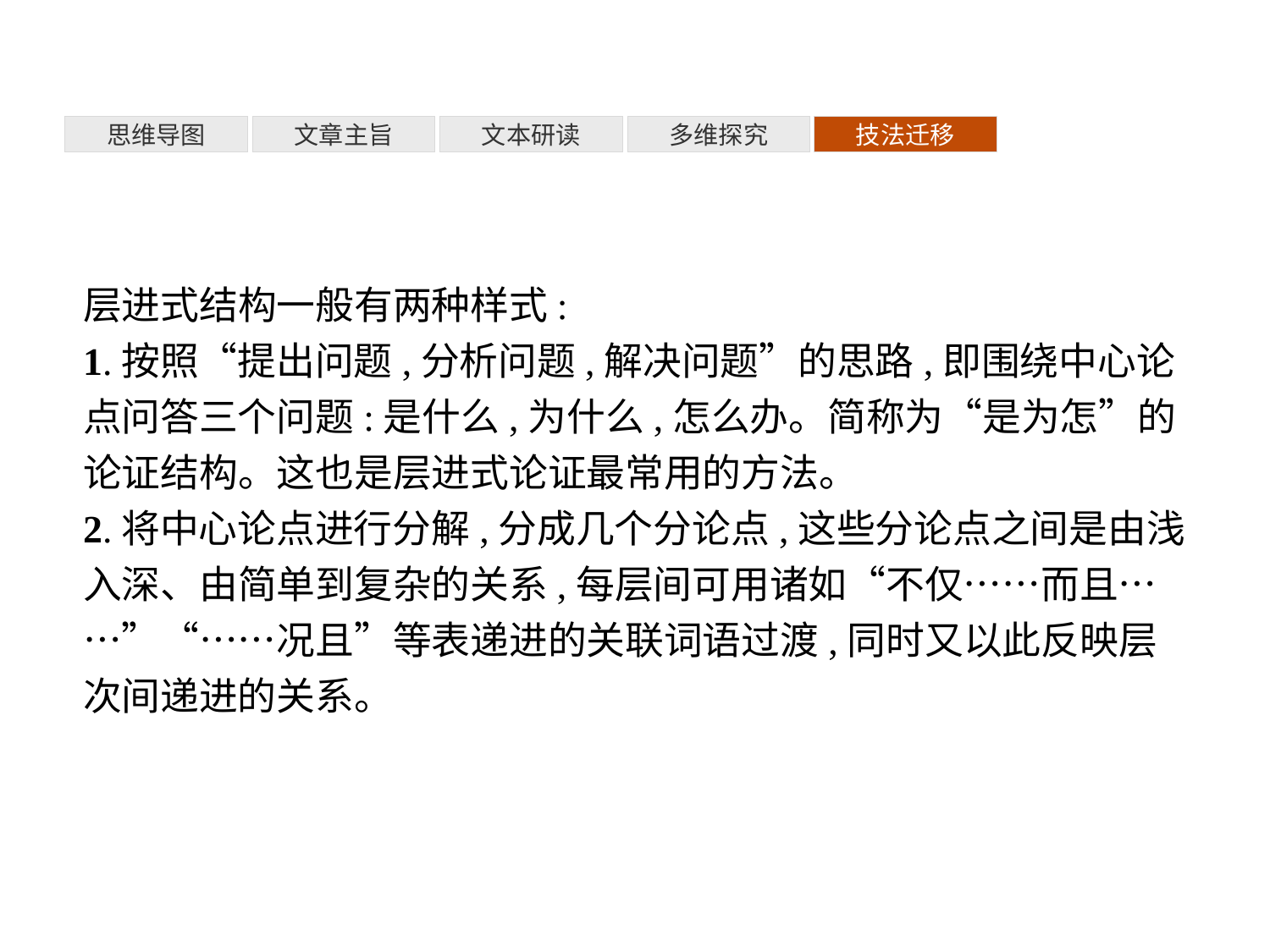

多维探究
思维导图
文章主旨
文本研读
技法迁移
层进式结构一般有两种样式:
1.按照“提出问题,分析问题,解决问题”的思路,即围绕中心论点问答三个问题:是什么,为什么,怎么办。简称为“是为怎”的论证结构。这也是层进式论证最常用的方法。
2.将中心论点进行分解,分成几个分论点,这些分论点之间是由浅入深、由简单到复杂的关系,每层间可用诸如“不仅……而且……”“……况且”等表递进的关联词语过渡,同时又以此反映层次间递进的关系。